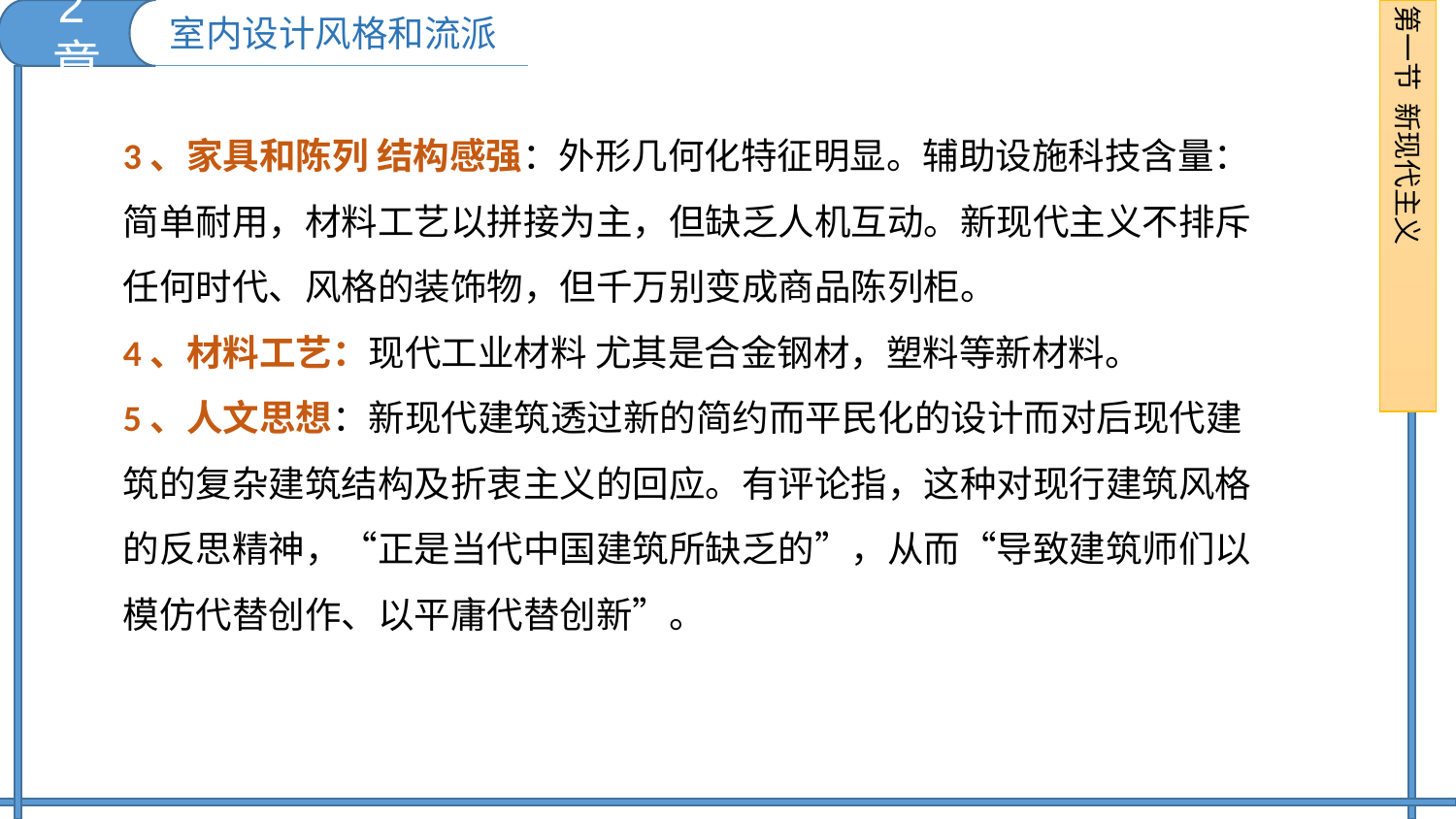

2章
第一节  新现代主义
室内设计风格和流派

3、家具和陈列 结构感强：外形几何化特征明显。辅助设施科技含量：简单耐用，材料工艺以拼接为主，但缺乏人机互动。新现代主义不排斥任何时代、风格的装饰物，但千万别变成商品陈列柜。
4、材料工艺：现代工业材料 尤其是合金钢材，塑料等新材料。
5、人文思想：新现代建筑透过新的简约而平民化的设计而对后现代建筑的复杂建筑结构及折衷主义的回应。有评论指，这种对现行建筑风格的反思精神，“正是当代中国建筑所缺乏的”，从而“导致建筑师们以模仿代替创作、以平庸代替创新”。